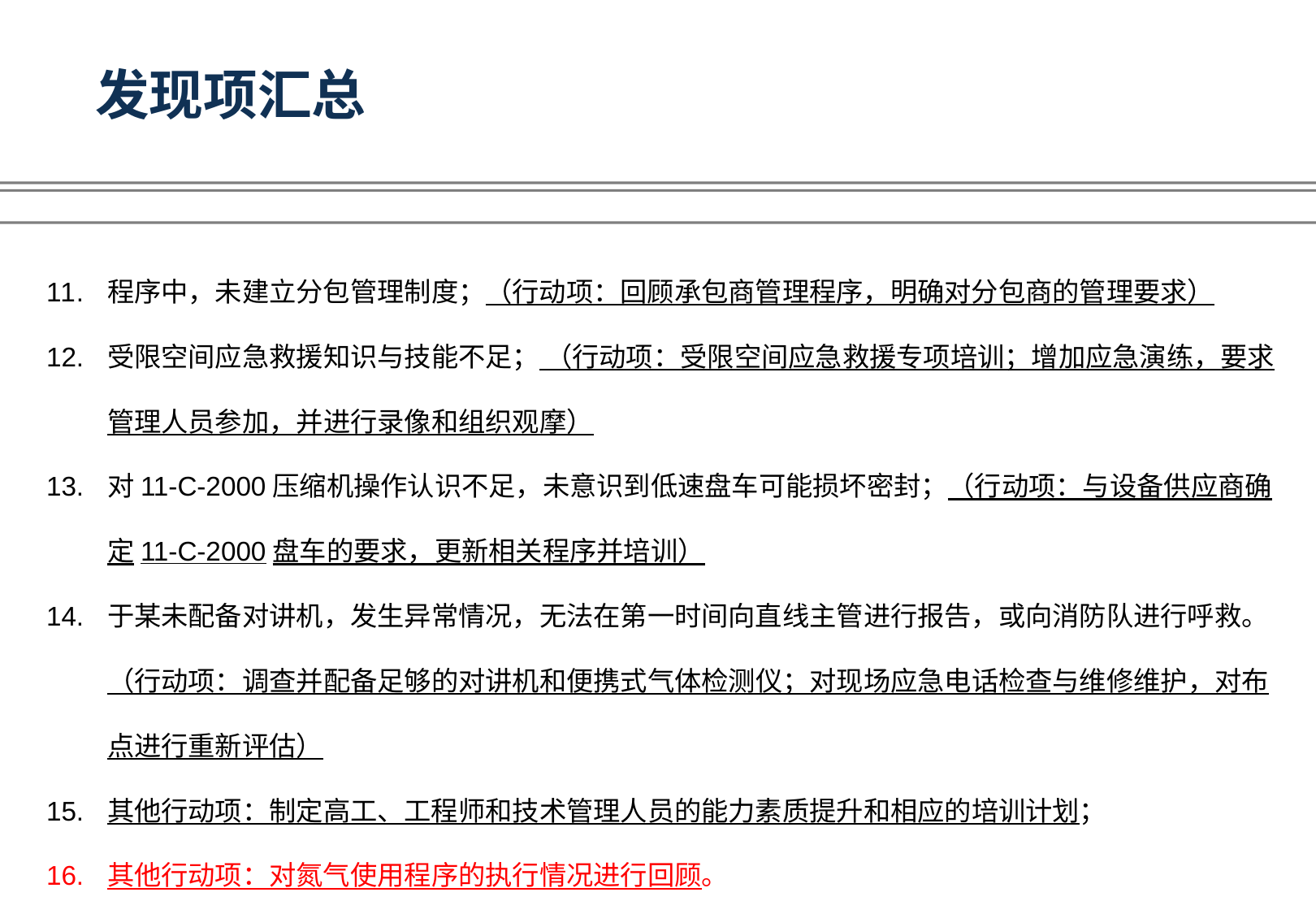

# 发现项汇总
程序中，未建立分包管理制度；（行动项：回顾承包商管理程序，明确对分包商的管理要求）
受限空间应急救援知识与技能不足； （行动项：受限空间应急救援专项培训；增加应急演练，要求管理人员参加，并进行录像和组织观摩）
对11-C-2000压缩机操作认识不足，未意识到低速盘车可能损坏密封；（行动项：与设备供应商确定11-C-2000盘车的要求，更新相关程序并培训）
于某未配备对讲机，发生异常情况，无法在第一时间向直线主管进行报告，或向消防队进行呼救。（行动项：调查并配备足够的对讲机和便携式气体检测仪；对现场应急电话检查与维修维护，对布点进行重新评估）
其他行动项：制定高工、工程师和技术管理人员的能力素质提升和相应的培训计划；
其他行动项：对氮气使用程序的执行情况进行回顾。